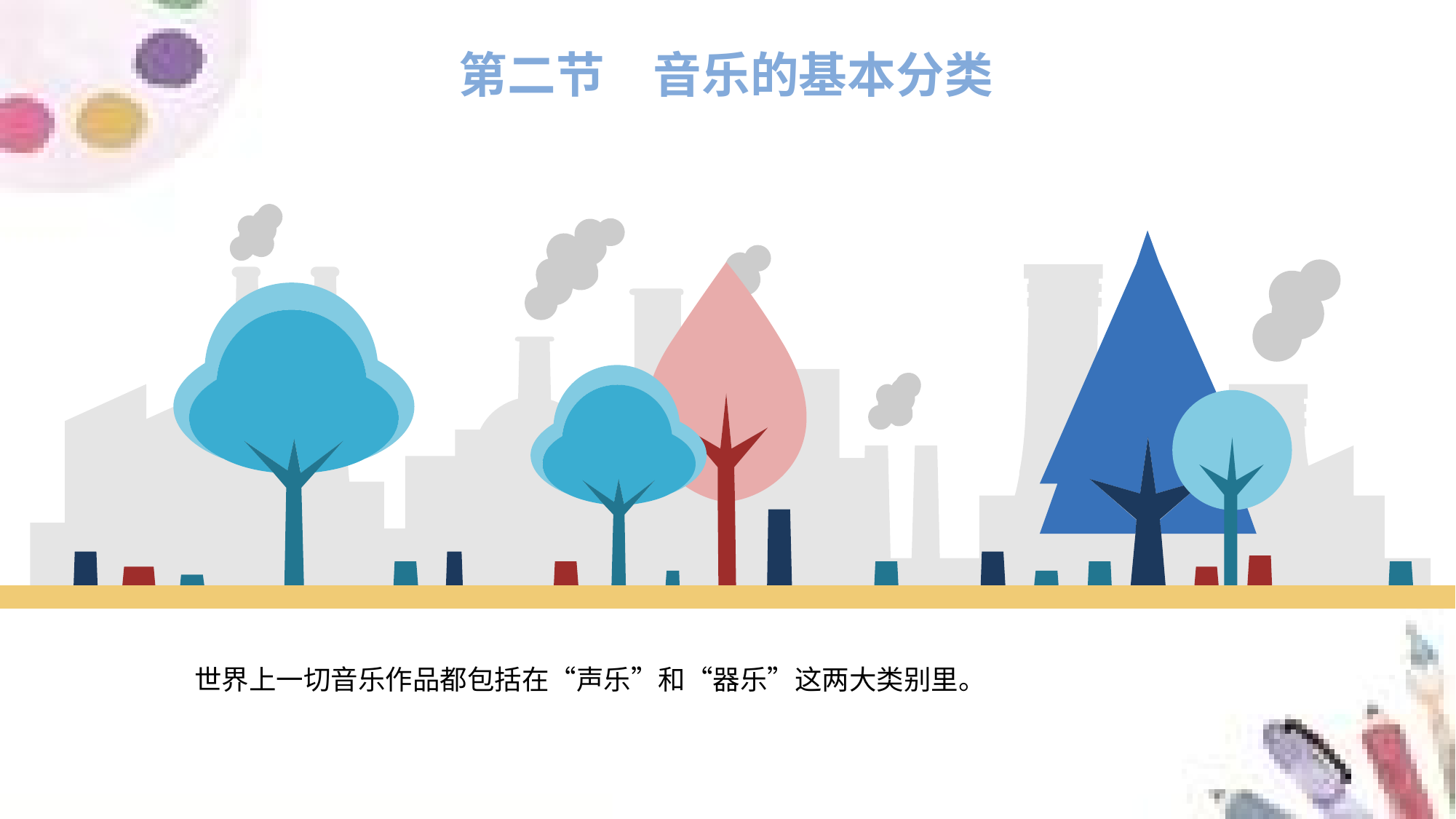

第二节　音乐的基本分类

世界上一切音乐作品都包括在“声乐”和“器乐”这两大类别里。